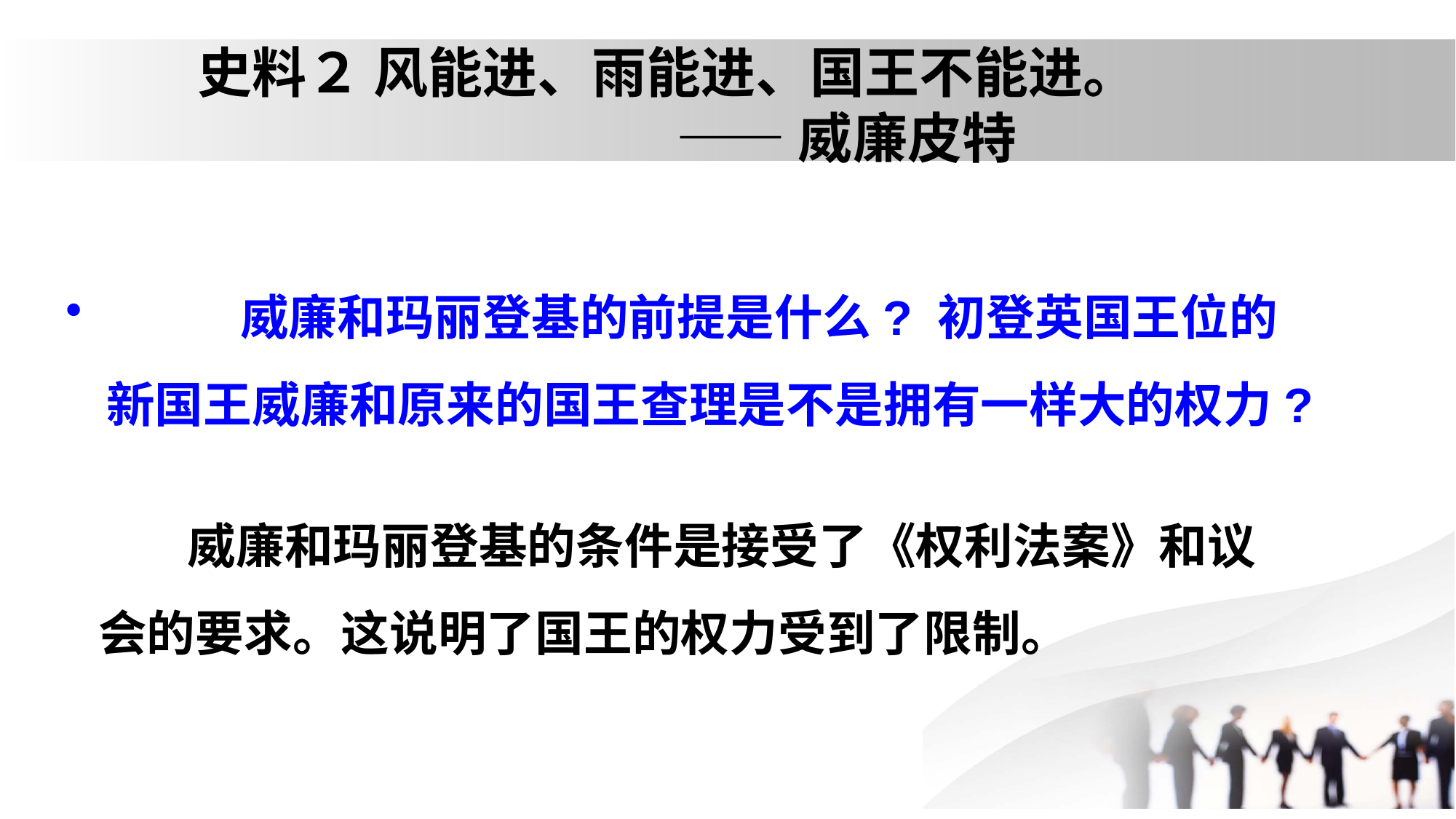

# 史料２ 风能进、雨能进、国王不能进。 —— 威廉皮特
           威廉和玛丽登基的前提是什么? 初登英国王位的新国王威廉和原来的国王查理是不是拥有一样大的权力?
       威廉和玛丽登基的条件是接受了《权利法案》和议会的要求。这说明了国王的权力受到了限制。